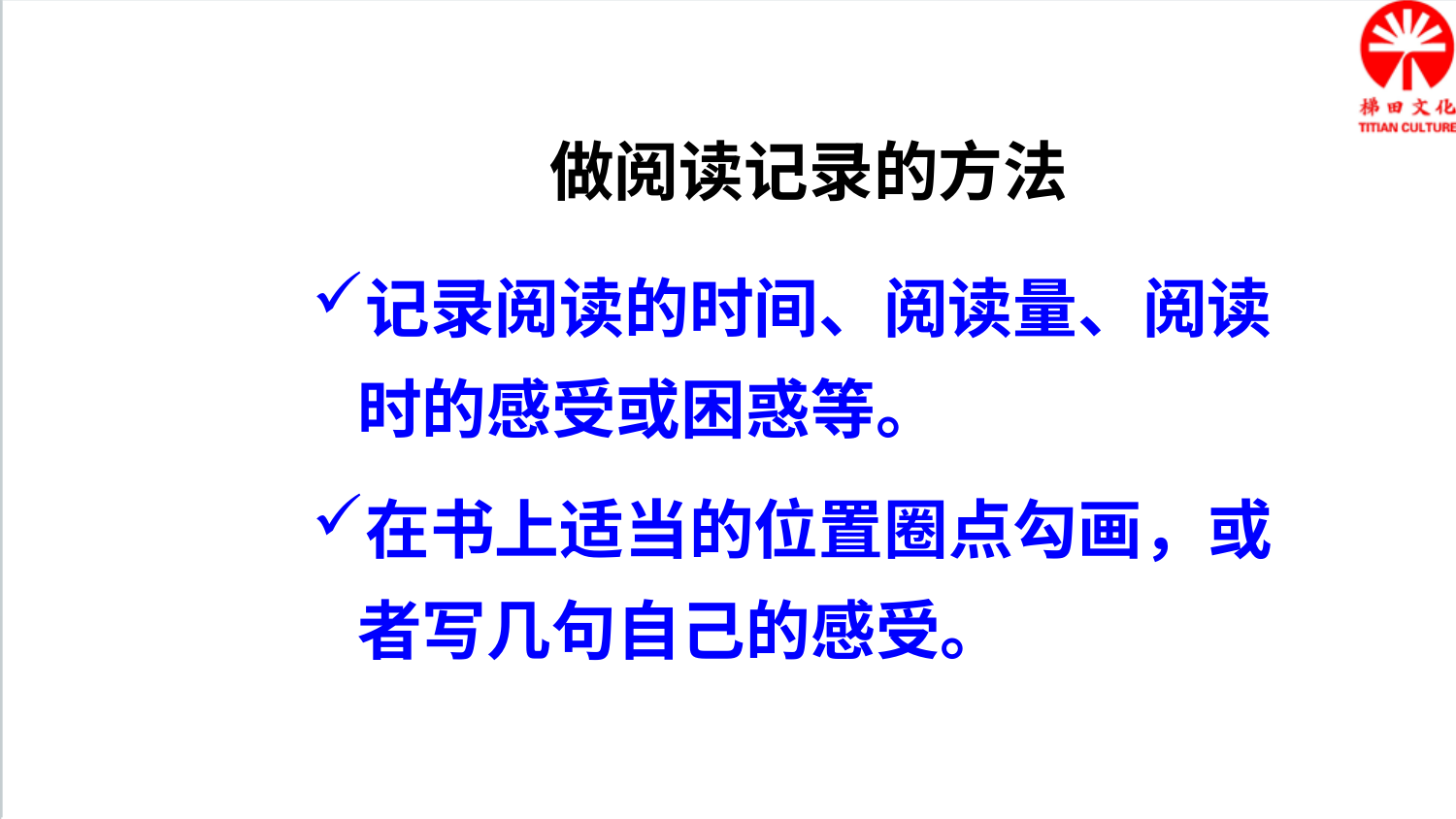

做阅读记录的方法
记录阅读的时间、阅读量、阅读时的感受或困惑等。
在书上适当的位置圈点勾画，或者写几句自己的感受。